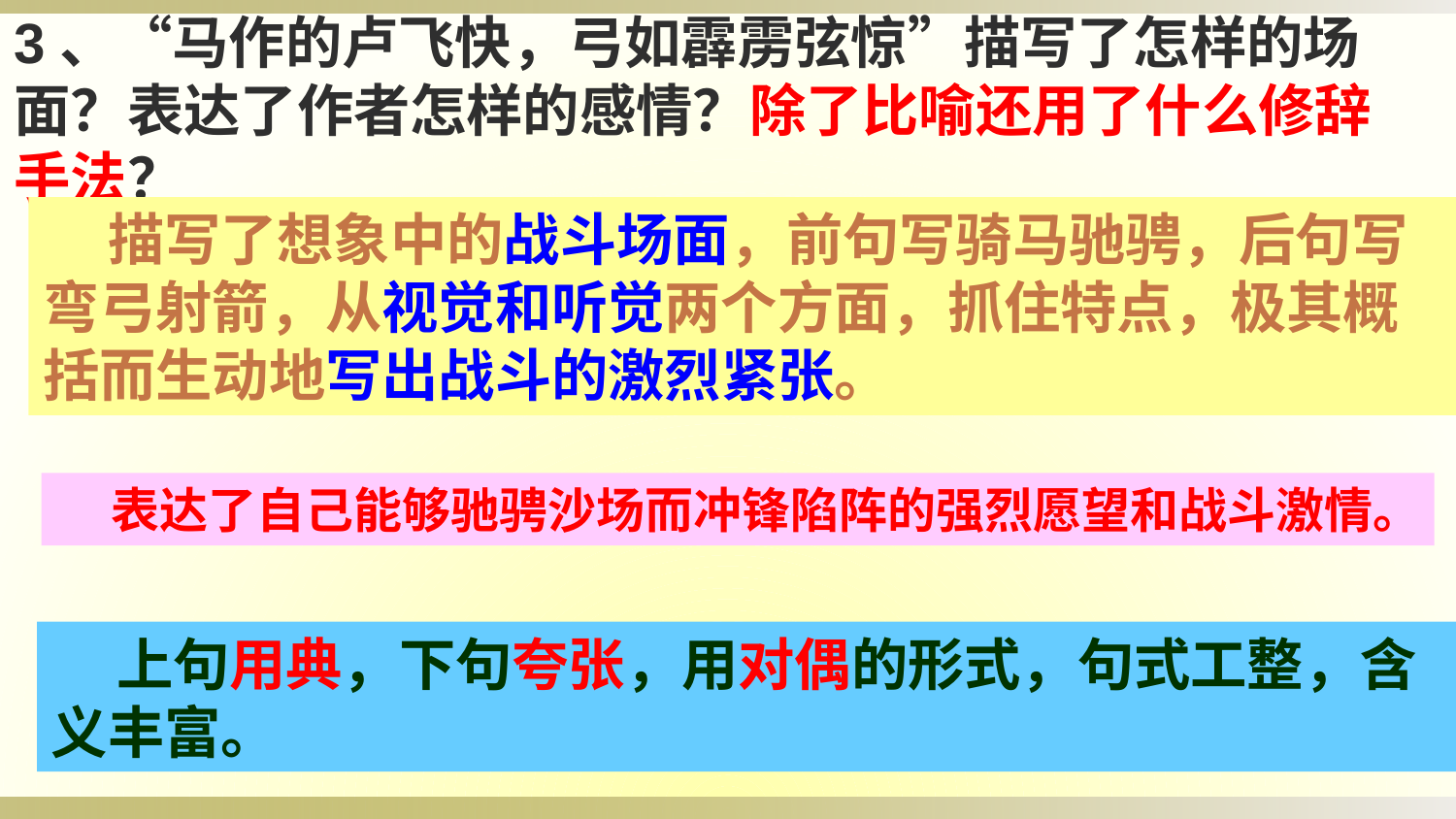

3、“马作的卢飞快，弓如霹雳弦惊”描写了怎样的场面？表达了作者怎样的感情？除了比喻还用了什么修辞手法？

    描写了想象中的战斗场面，前句写骑马驰骋，后句写弯弓射箭，从视觉和听觉两个方面，抓住特点，极其概括而生动地写出战斗的激烈紧张。
    表达了自己能够驰骋沙场而冲锋陷阵的强烈愿望和战斗激情。
    上句用典，下句夸张，用对偶的形式，句式工整，含义丰富。